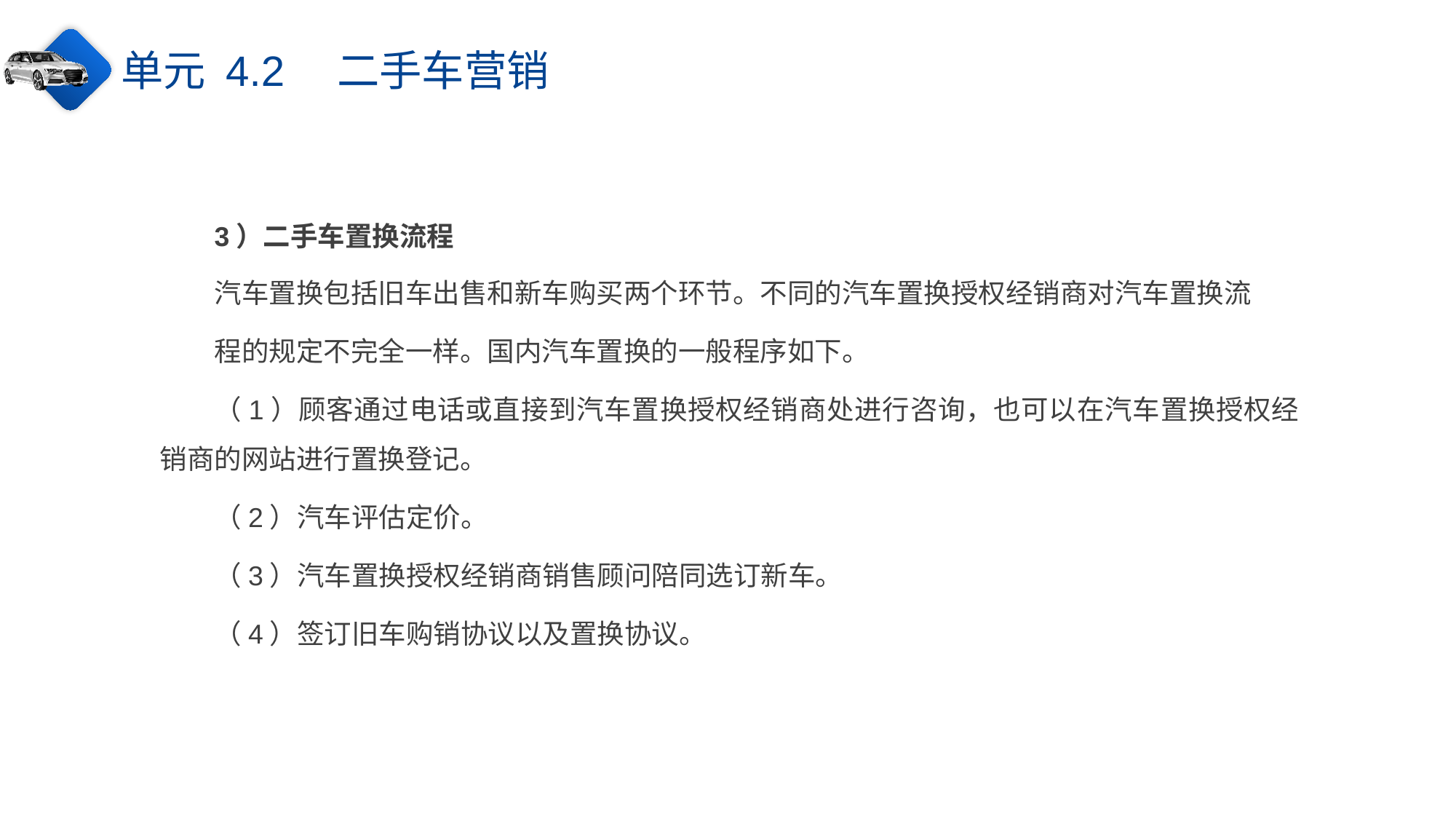

单元 4.2　二手车营销
3）二手车置换流程
汽车置换包括旧车出售和新车购买两个环节。不同的汽车置换授权经销商对汽车置换流
程的规定不完全一样。国内汽车置换的一般程序如下。
（1）顾客通过电话或直接到汽车置换授权经销商处进行咨询，也可以在汽车置换授权经销商的网站进行置换登记。
（2）汽车评估定价。
（3）汽车置换授权经销商销售顾问陪同选订新车。
（4）签订旧车购销协议以及置换协议。